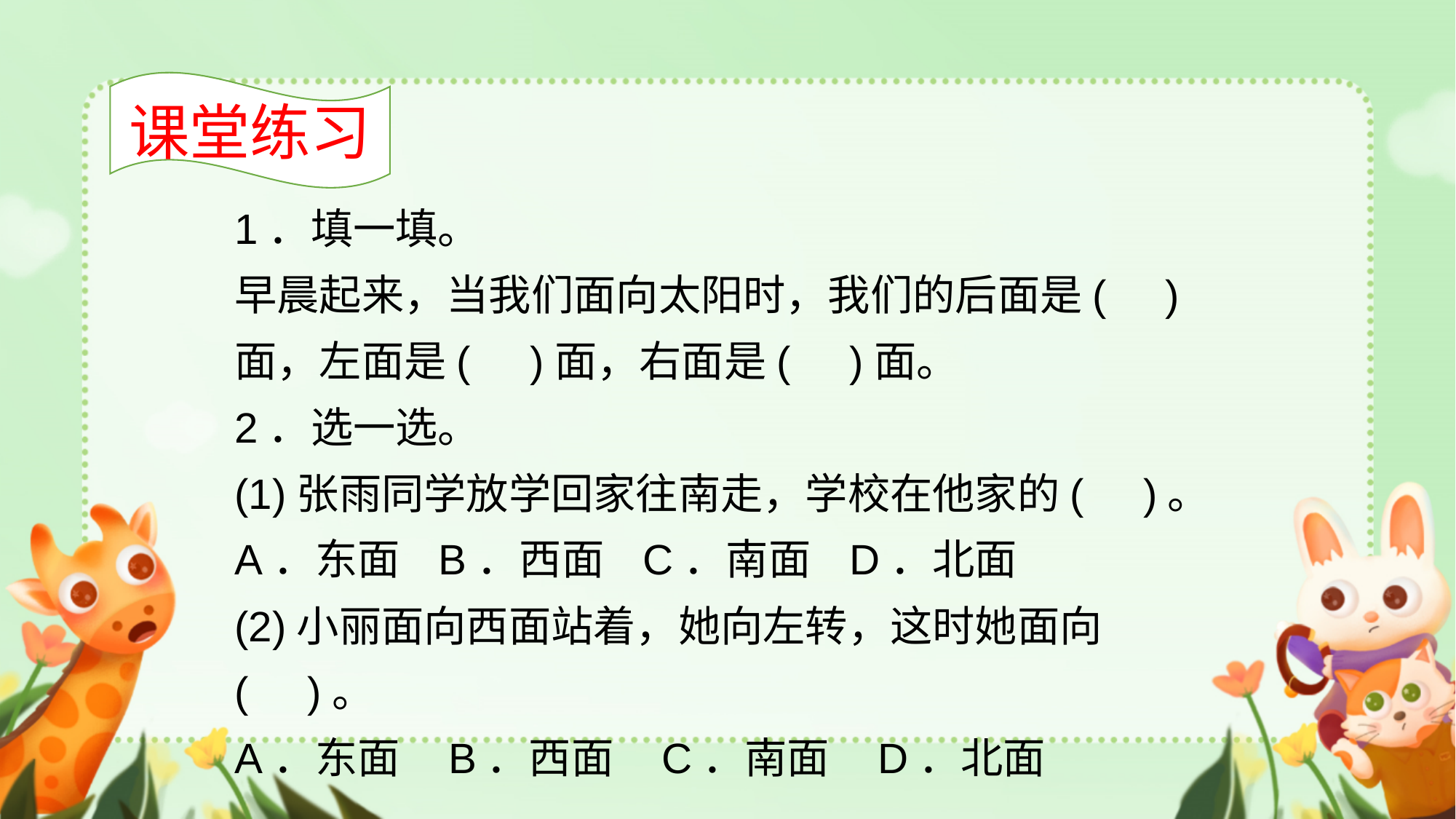

课堂练习
1．填一填。
早晨起来，当我们面向太阳时，我们的后面是(     )面，左面是(     )面，右面是(     )面。
2．选一选。
(1)张雨同学放学回家往南走，学校在他家的(     )。
A．东面   B．西面   C．南面   D．北面
(2)小丽面向西面站着，她向左转，这时她面向(     )。
A．东面    B．西面    C．南面    D．北面